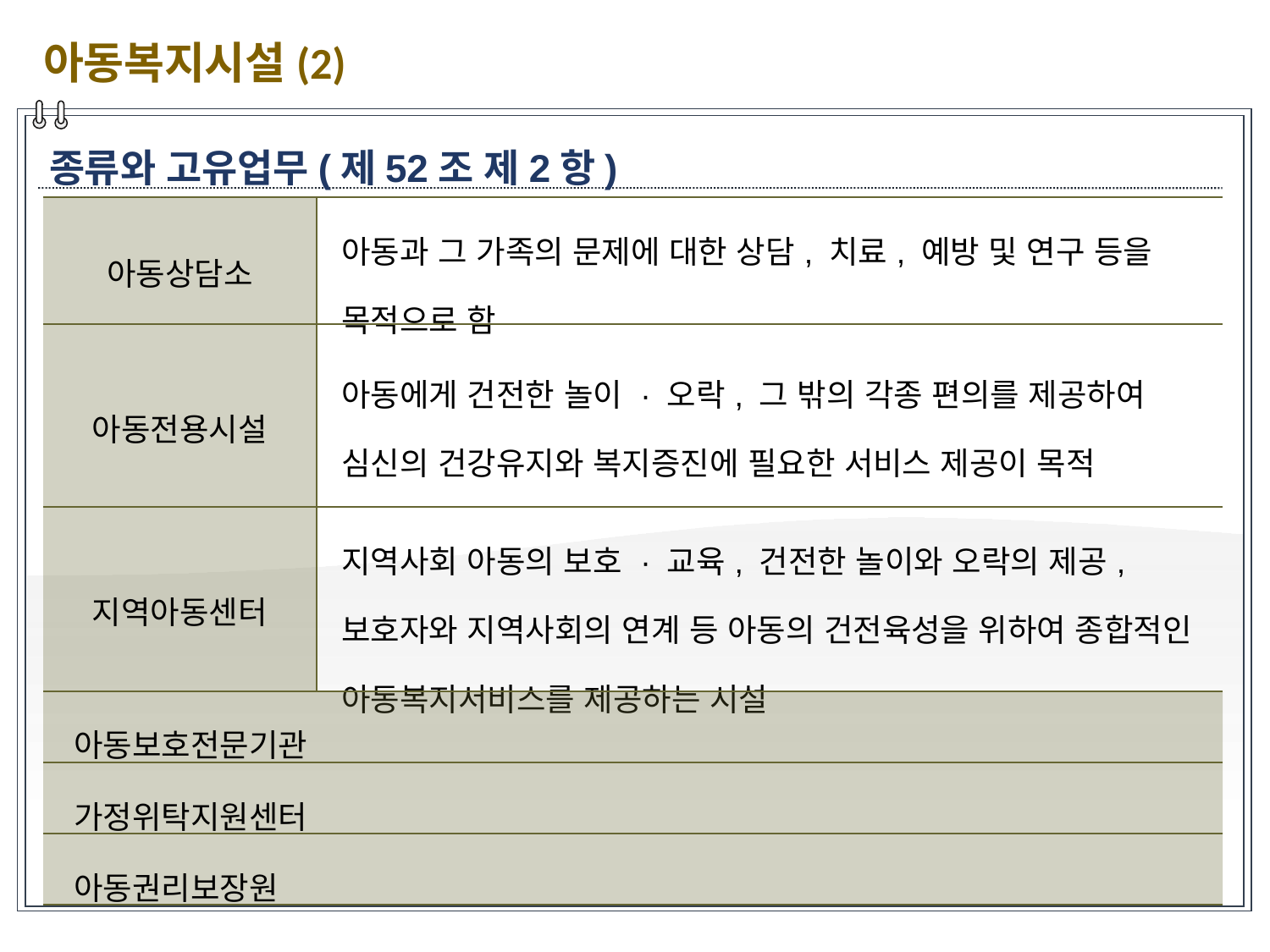

아동복지시설(2)

종류와 고유업무(제52조 제2항)

| 아동상담소 | 아동과 그 가족의 문제에 대한 상담, 치료, 예방 및 연구 등을 목적으로 함 |
| --- | --- |
| 아동전용시설 | 아동에게 건전한 놀이 · 오락, 그 밖의 각종 편의를 제공하여 심신의 건강유지와 복지증진에 필요한 서비스 제공이 목적 |
| 지역아동센터 | 지역사회 아동의 보호 · 교육, 건전한 놀이와 오락의 제공, 보호자와 지역사회의 연계 등 아동의 건전육성을 위하여 종합적인 아동복지서비스를 제공하는 시설 |
| 아동보호전문기관 |  |
| 가정위탁지원센터 |  |
| 아동권리보장원 |  |